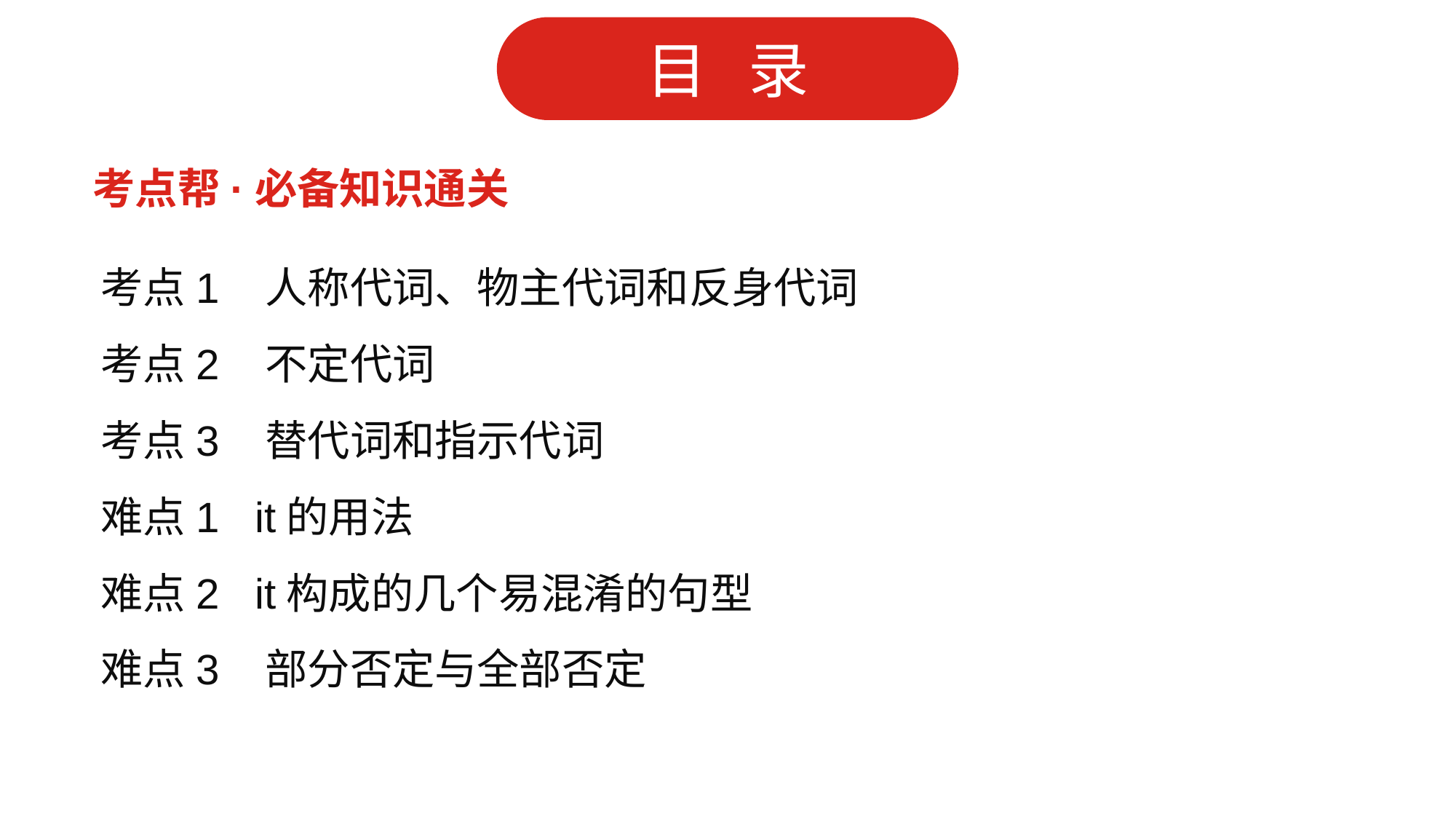

考点帮·必备知识通关
考点1   人称代词、物主代词和反身代词
考点2   不定代词
考点3   替代词和指示代词
难点1   it的用法
难点2   it构成的几个易混淆的句型
难点3   部分否定与全部否定